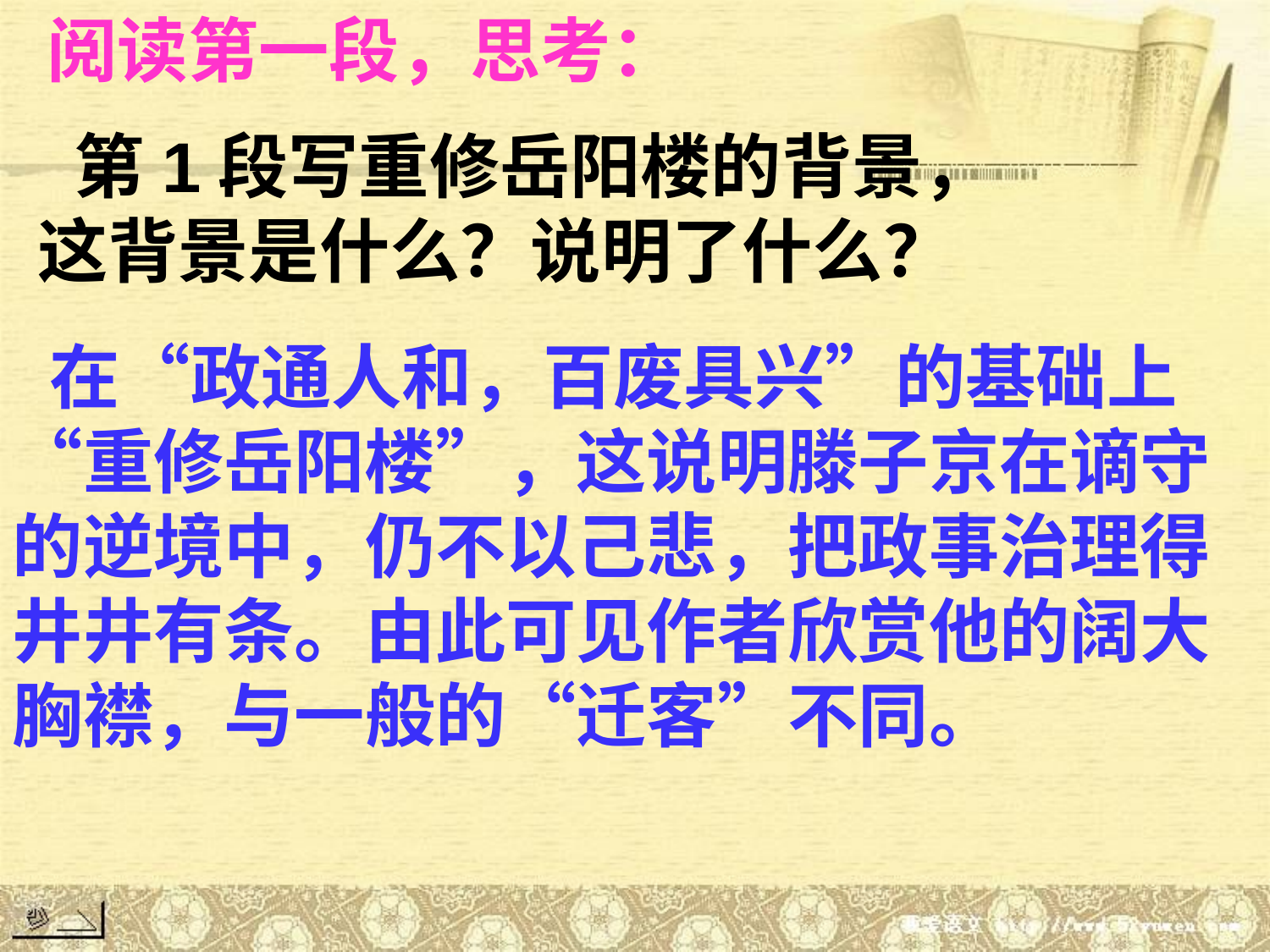

阅读第一段，思考：

第1段写重修岳阳楼的背景，这背景是什么？说明了什么？
在“政通人和，百废具兴”的基础上“重修岳阳楼”，这说明滕子京在谪守的逆境中，仍不以己悲，把政事治理得井井有条。由此可见作者欣赏他的阔大胸襟，与一般的“迁客”不同。